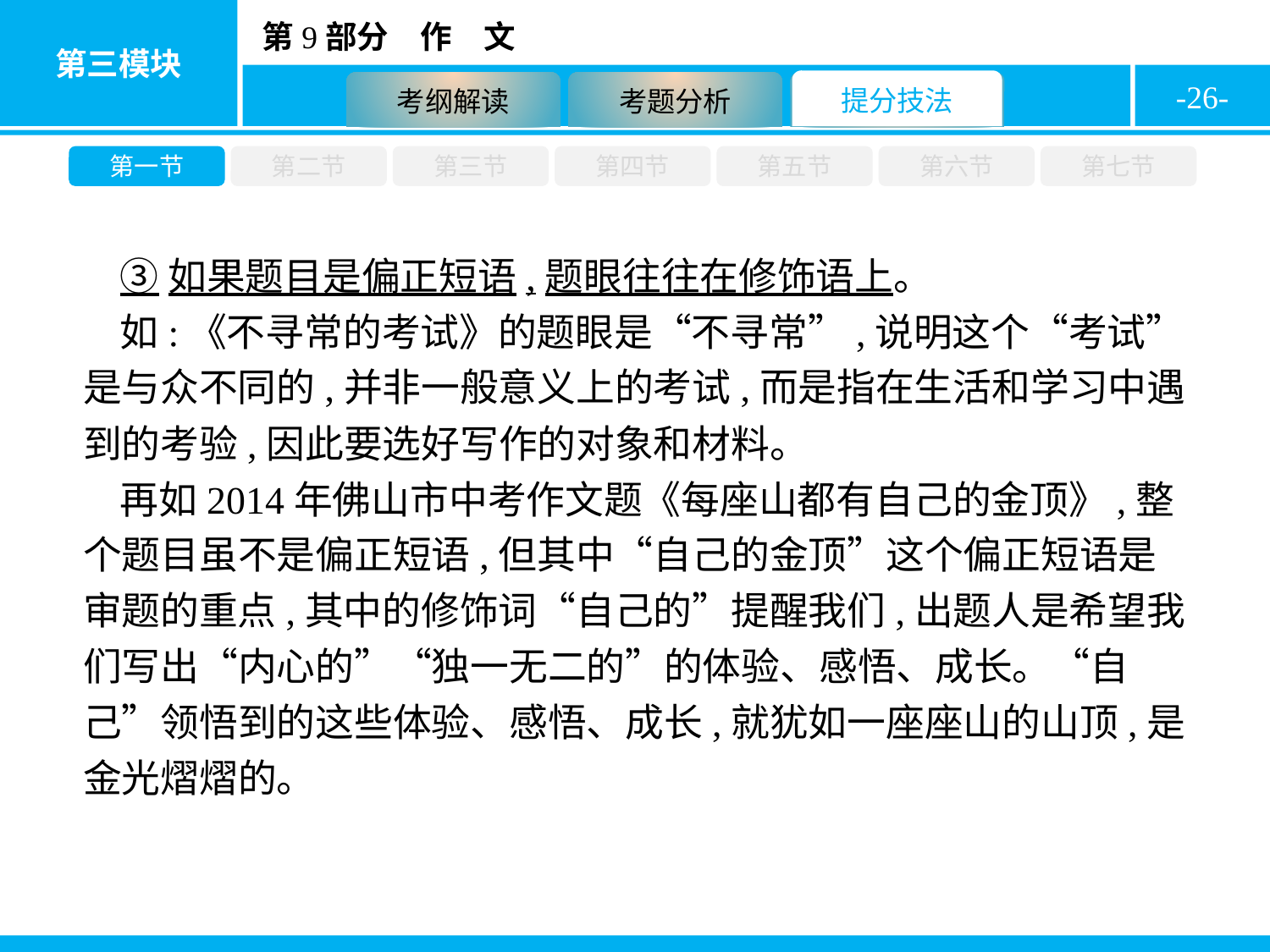

-26-
第一节
第二节
第三节
第四节
第五节
第六节
第七节
③如果题目是偏正短语,题眼往往在修饰语上。
如:《不寻常的考试》的题眼是“不寻常”,说明这个“考试”是与众不同的,并非一般意义上的考试,而是指在生活和学习中遇到的考验,因此要选好写作的对象和材料。
再如2014年佛山市中考作文题《每座山都有自己的金顶》,整个题目虽不是偏正短语,但其中“自己的金顶”这个偏正短语是审题的重点,其中的修饰词“自己的”提醒我们,出题人是希望我们写出“内心的”“独一无二的”的体验、感悟、成长。“自己”领悟到的这些体验、感悟、成长,就犹如一座座山的山顶,是金光熠熠的。